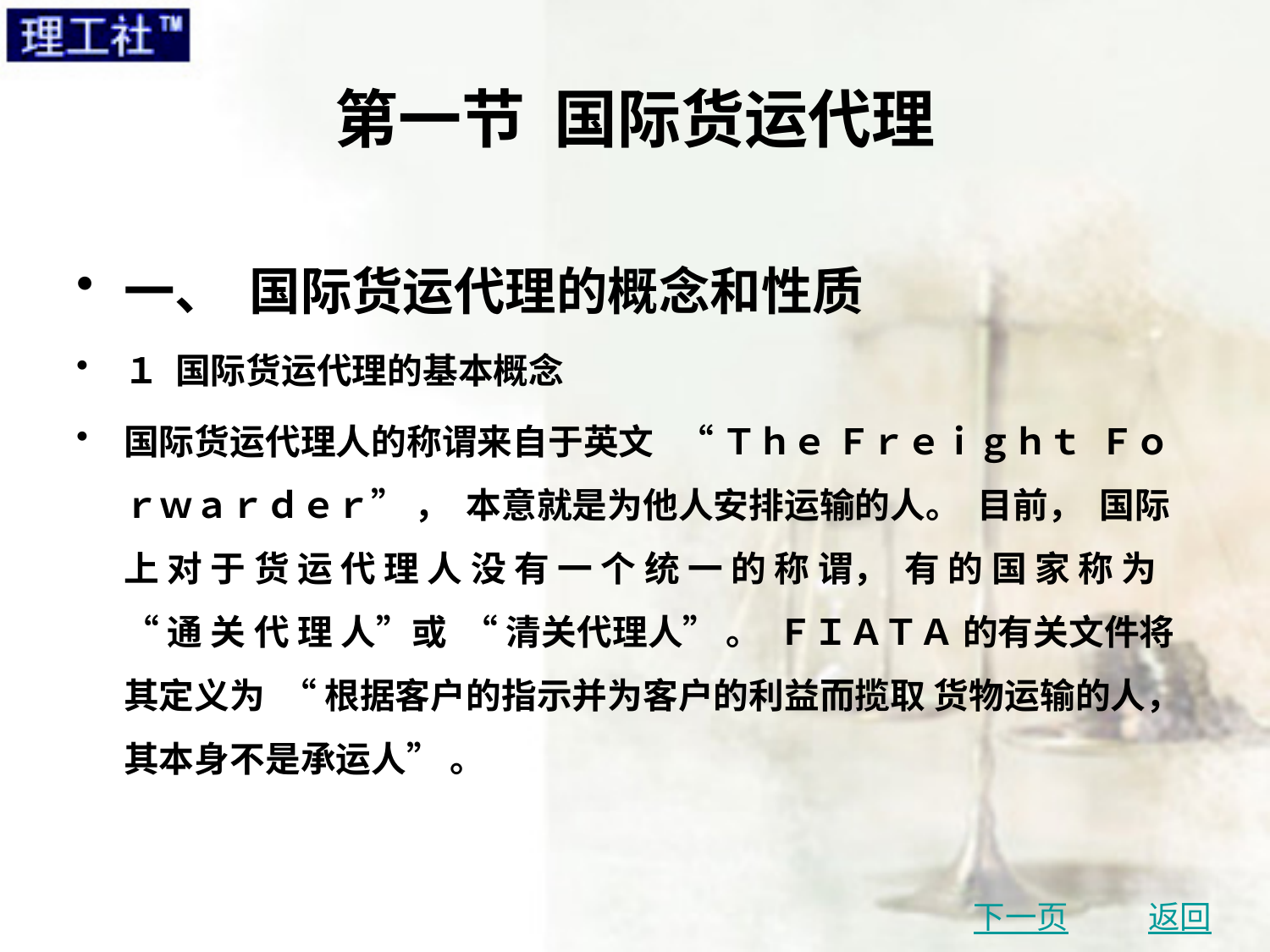

# 第一节  国际货运代理
一、  国际货运代理的概念和性质
１  国际货运代理的基本概念
国际货运代理人的称谓来自于英文   “ Ｔｈｅ Ｆｒｅｉｇｈｔ  Ｆｏｒｗａｒｄｅｒ” ，  本意就是为他人安排运输的人。  目前，  国际上 对 于 货 运 代 理 人 没 有 一 个 统 一 的 称 谓，  有 的 国 家 称 为  “ 通 关 代 理 人”或  “ 清关代理人” 。  ＦＩＡＴＡ 的有关文件将其定义为  “ 根据客户的指示并为客户的利益而揽取 货物运输的人，  其本身不是承运人” 。

下一页
返回